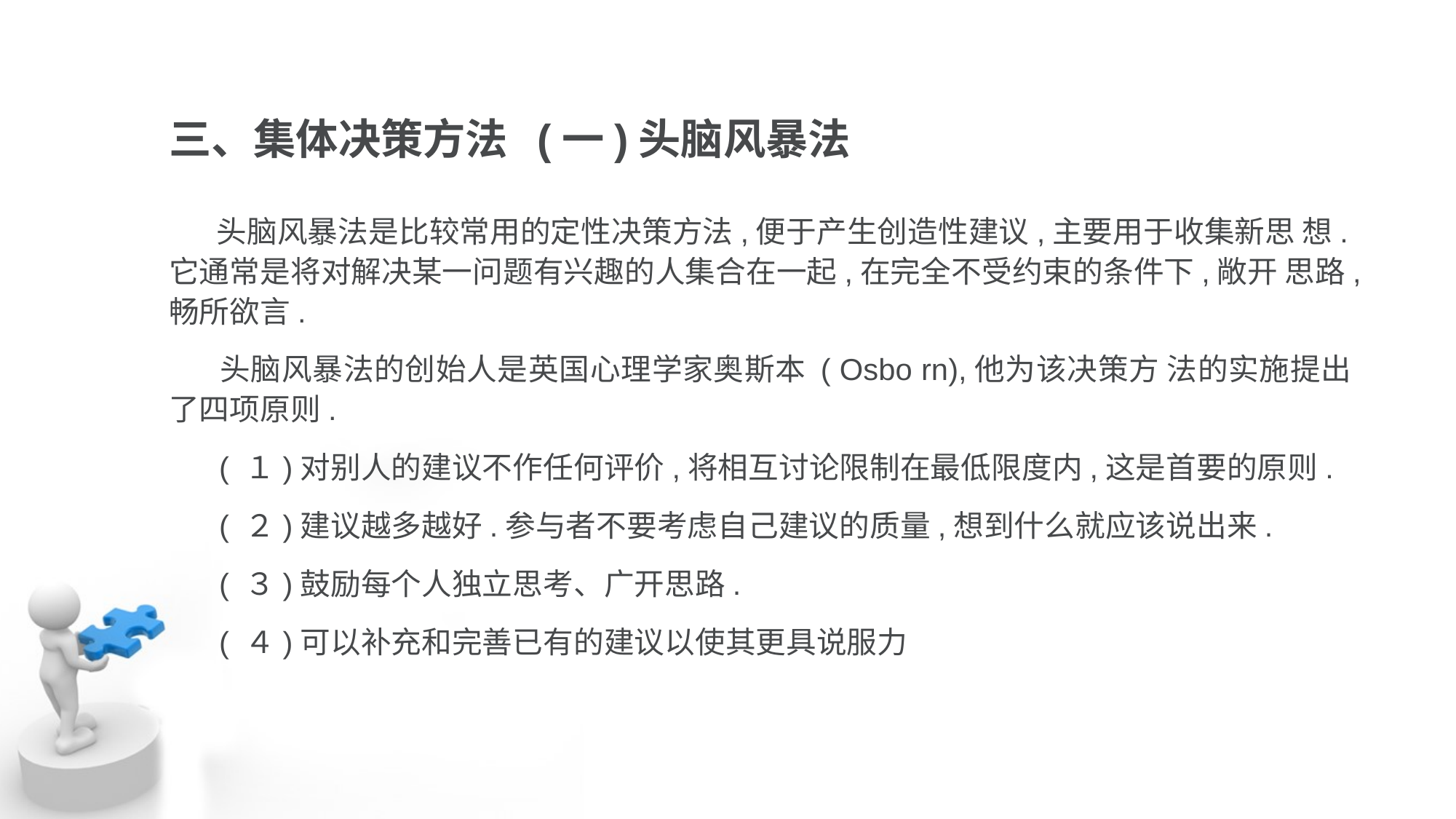

# 三、集体决策方法  (一)头脑风暴法
      头脑风暴法是比较常用的定性决策方法,便于产生创造性建议,主要用于收集新思 想.它通常是将对解决某一问题有兴趣的人集合在一起,在完全不受约束的条件下,敞开 思路,畅所欲言.
      头脑风暴法的创始人是英国心理学家奥斯本 ( Osbo rn),他为该决策方 法的实施提出了四项原则.
      ( １)对别人的建议不作任何评价,将相互讨论限制在最低限度内,这是首要的原则.
      ( ２)建议越多越好.参与者不要考虑自己建议的质量,想到什么就应该说出来.
      ( ３)鼓励每个人独立思考、广开思路.
      ( ４)可以补充和完善已有的建议以使其更具说服力